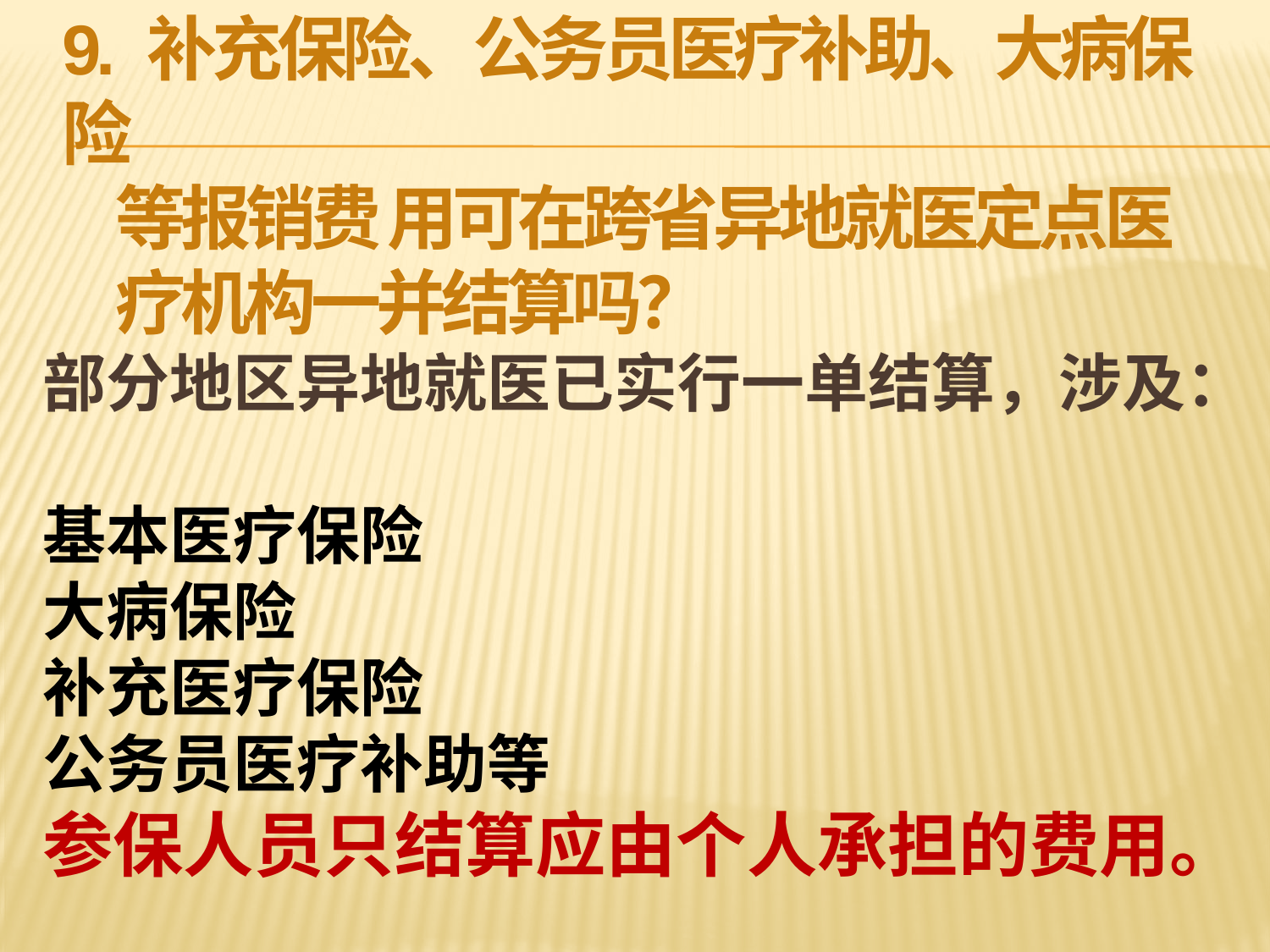

# 9. 补充保险、公务员医疗补助、大病保险 等报销费 用可在跨省异地就医定点医 疗机构一并结算吗？
部分地区异地就医已实行一单结算，涉及：
基本医疗保险
大病保险
补充医疗保险
公务员医疗补助等
参保人员只结算应由个人承担的费用。